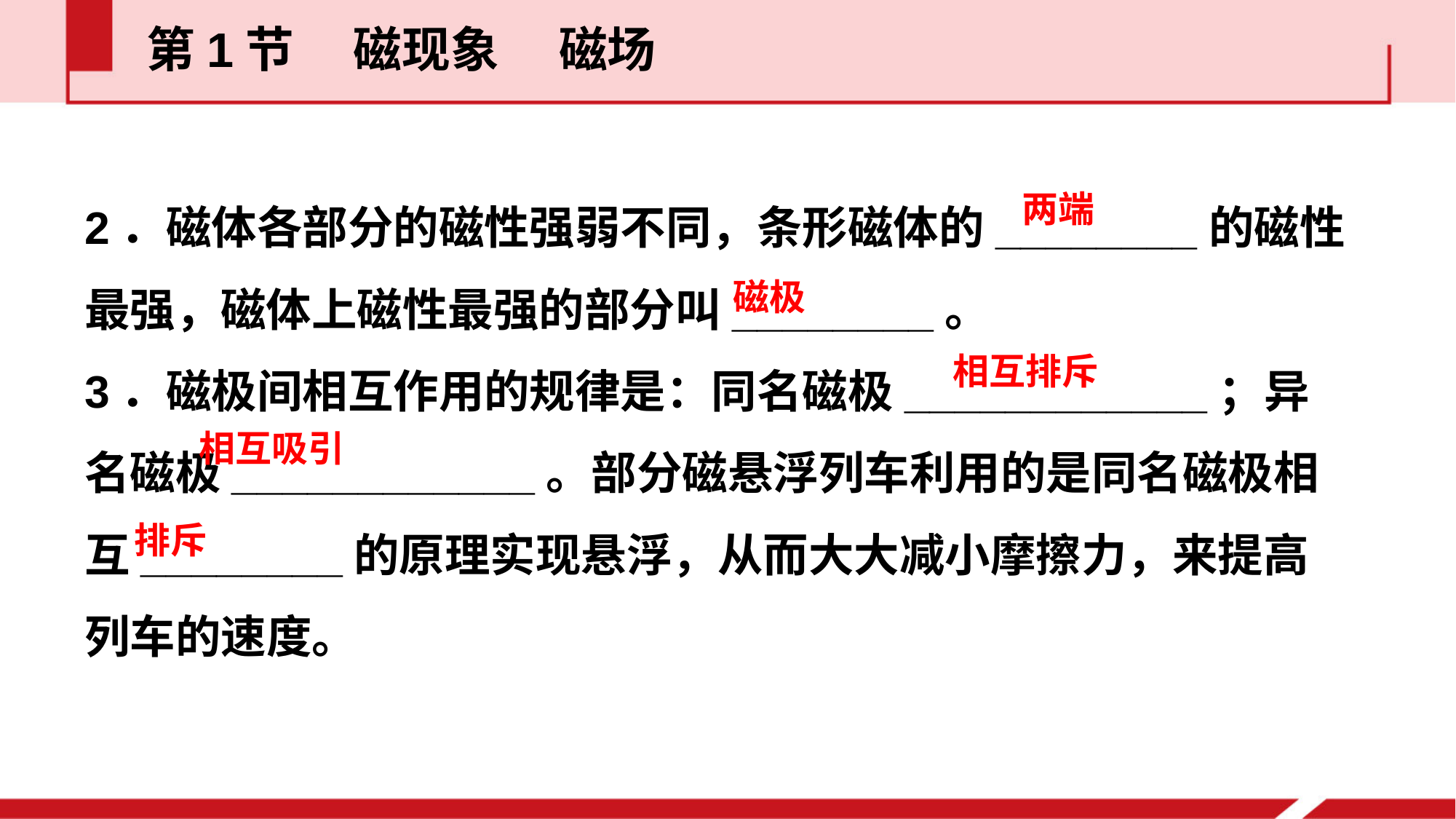

第1节  磁现象  磁场
2．磁体各部分的磁性强弱不同，条形磁体的________的磁性最强，磁体上磁性最强的部分叫________。
3．磁极间相互作用的规律是：同名磁极____________；异名磁极____________。部分磁悬浮列车利用的是同名磁极相互________的原理实现悬浮，从而大大减小摩擦力，来提高列车的速度。
两端
磁极
相互排斥
相互吸引
排斥